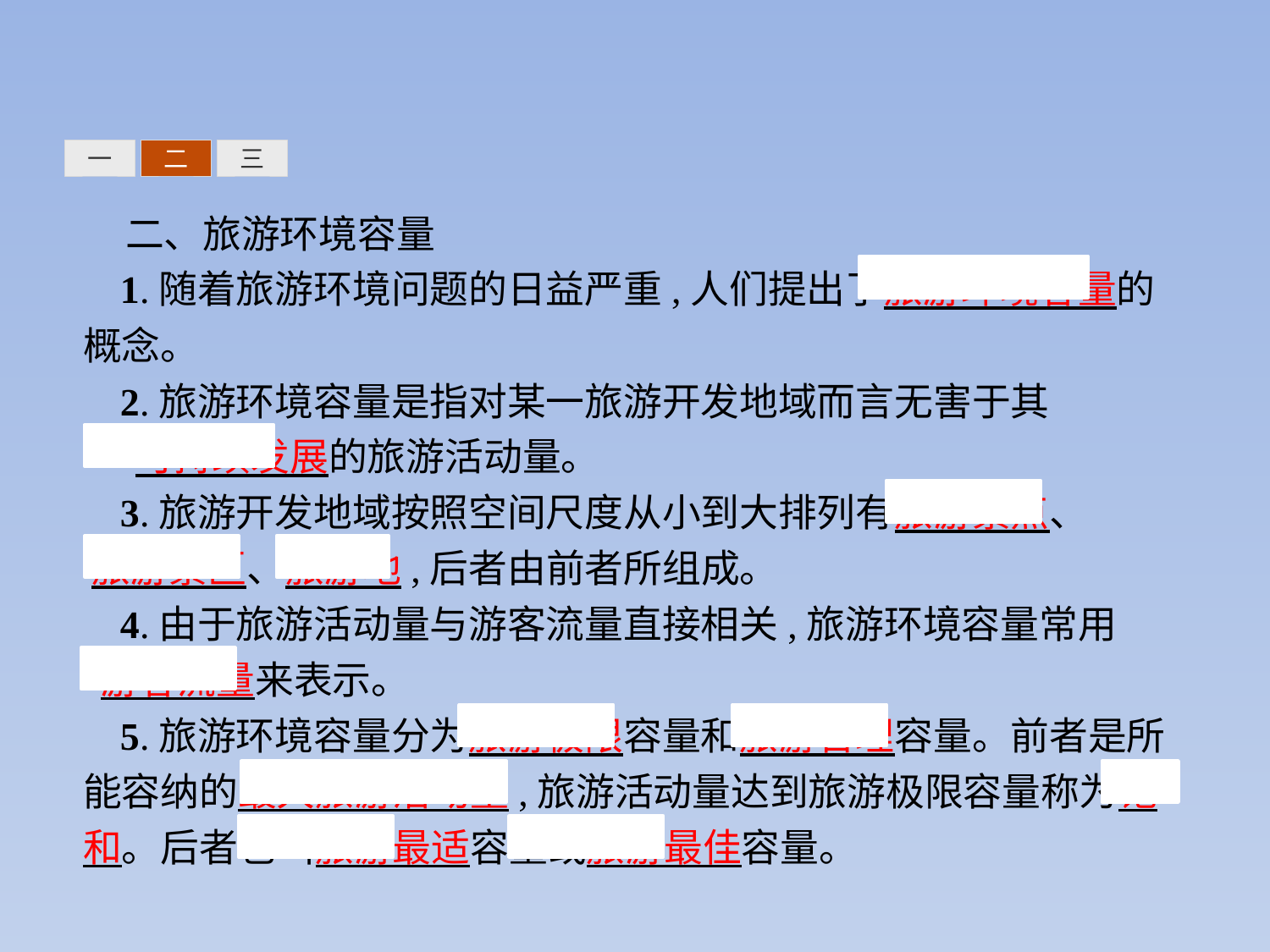

三
一
二
二、旅游环境容量
1.随着旅游环境问题的日益严重,人们提出了旅游环境容量的概念。
2.旅游环境容量是指对某一旅游开发地域而言无害于其                      可持续发展的旅游活动量。
3.旅游开发地域按照空间尺度从小到大排列有旅游景点、             旅游景区、旅游地,后者由前者所组成。
4.由于旅游活动量与游客流量直接相关,旅游环境容量常用           游客流量来表示。
5.旅游环境容量分为旅游极限容量和旅游合理容量。前者是所能容纳的最大旅游活动量,旅游活动量达到旅游极限容量称为饱和。后者也叫旅游最适容量或旅游最佳容量。